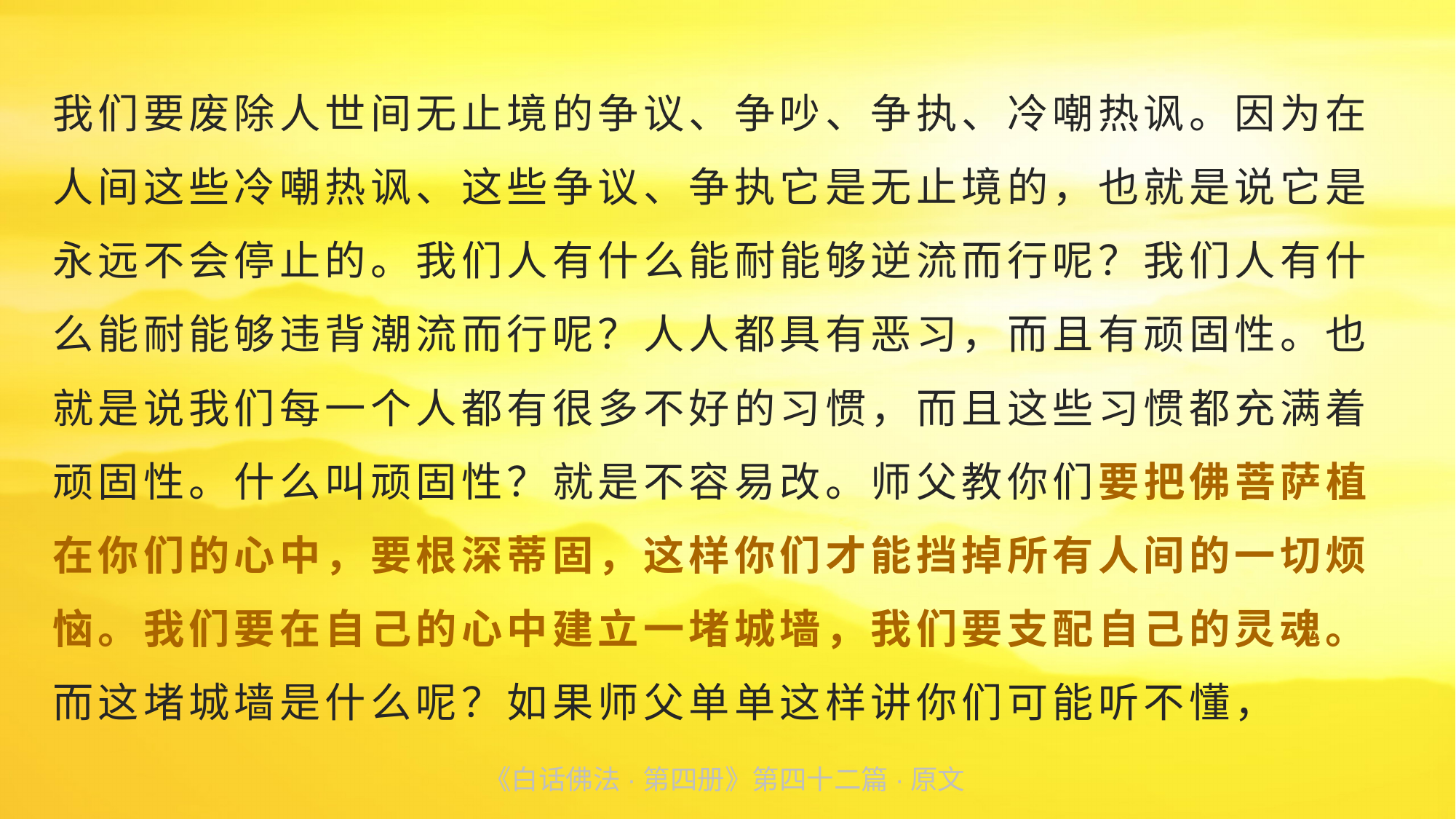

我们要废除人世间无止境的争议、争吵、争执、冷嘲热讽。因为在人间这些冷嘲热讽、这些争议、争执它是无止境的，也就是说它是永远不会停止的。我们人有什么能耐能够逆流而行呢？我们人有什么能耐能够违背潮流而行呢？人人都具有恶习，而且有顽固性。也就是说我们每一个人都有很多不好的习惯，而且这些习惯都充满着顽固性。什么叫顽固性？就是不容易改。师父教你们要把佛菩萨植在你们的心中，要根深蒂固，这样你们才能挡掉所有人间的一切烦恼。我们要在自己的心中建立一堵城墙，我们要支配自己的灵魂。而这堵城墙是什么呢？如果师父单单这样讲你们可能听不懂，
《白话佛法·第四册》第四十二篇·原文